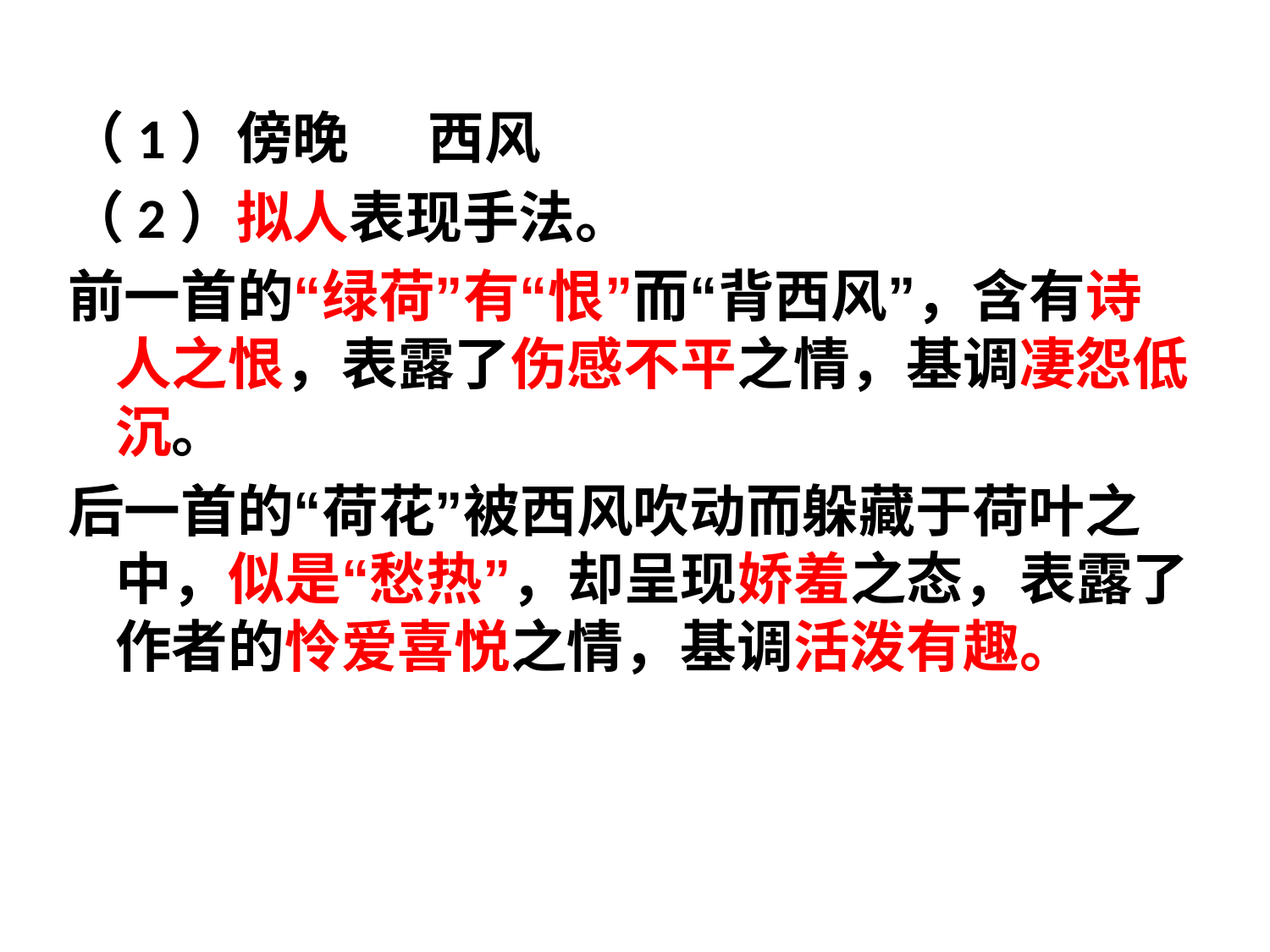

（1）傍晚     西风
（2）拟人表现手法。
前一首的“绿荷”有“恨”而“背西风”，含有诗人之恨，表露了伤感不平之情，基调凄怨低沉。
后一首的“荷花”被西风吹动而躲藏于荷叶之中，似是“愁热”，却呈现娇羞之态，表露了作者的怜爱喜悦之情，基调活泼有趣。